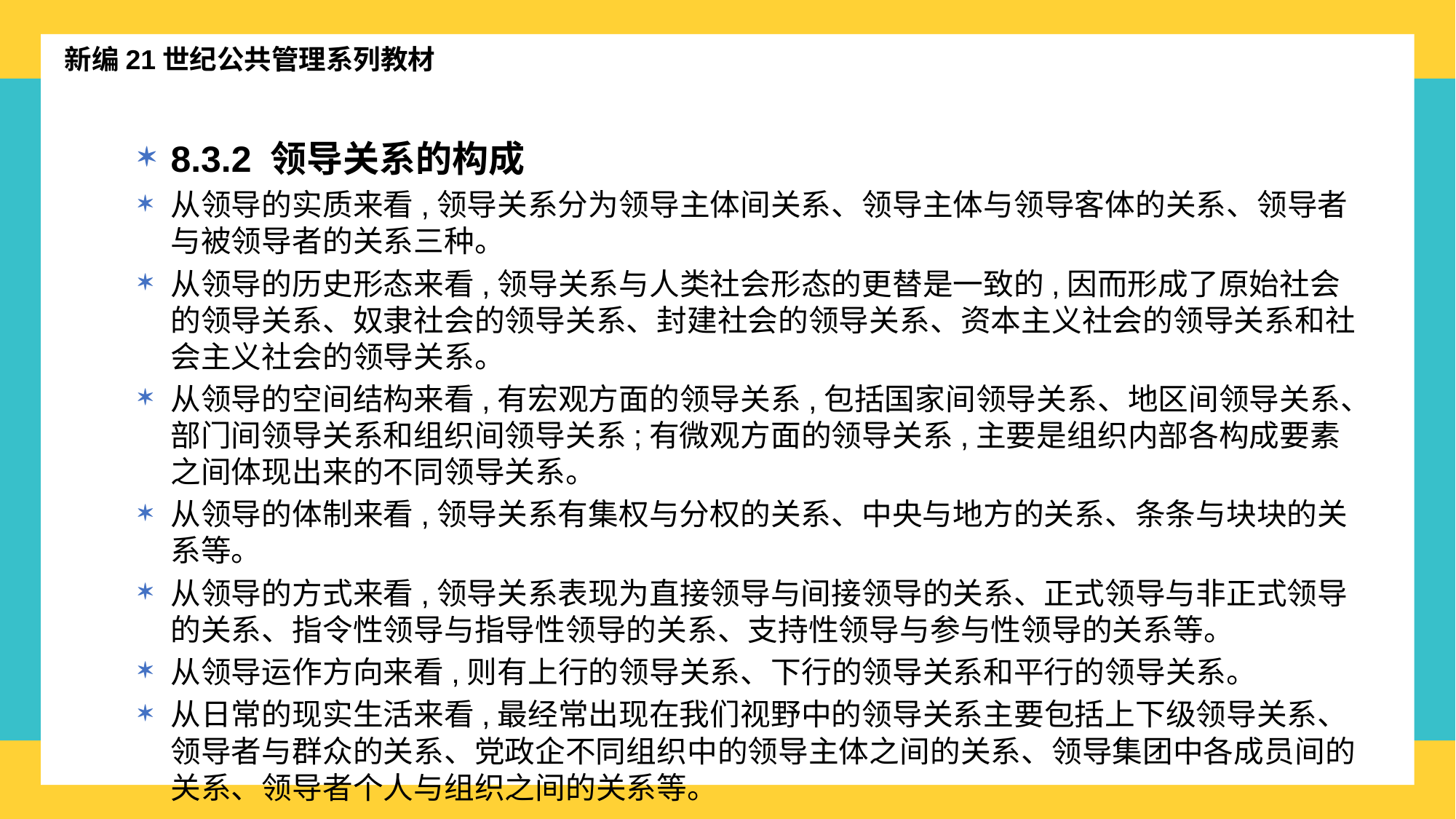

新编21世纪公共管理系列教材
8.3.2 领导关系的构成
从领导的实质来看,领导关系分为领导主体间关系、领导主体与领导客体的关系、领导者与被领导者的关系三种。
从领导的历史形态来看,领导关系与人类社会形态的更替是一致的,因而形成了原始社会的领导关系、奴隶社会的领导关系、封建社会的领导关系、资本主义社会的领导关系和社会主义社会的领导关系。
从领导的空间结构来看,有宏观方面的领导关系,包括国家间领导关系、地区间领导关系、部门间领导关系和组织间领导关系;有微观方面的领导关系,主要是组织内部各构成要素之间体现出来的不同领导关系。
从领导的体制来看,领导关系有集权与分权的关系、中央与地方的关系、条条与块块的关系等。
从领导的方式来看,领导关系表现为直接领导与间接领导的关系、正式领导与非正式领导的关系、指令性领导与指导性领导的关系、支持性领导与参与性领导的关系等。
从领导运作方向来看,则有上行的领导关系、下行的领导关系和平行的领导关系。
从日常的现实生活来看,最经常出现在我们视野中的领导关系主要包括上下级领导关系、领导者与群众的关系、党政企不同组织中的领导主体之间的关系、领导集团中各成员间的关系、领导者个人与组织之间的关系等。